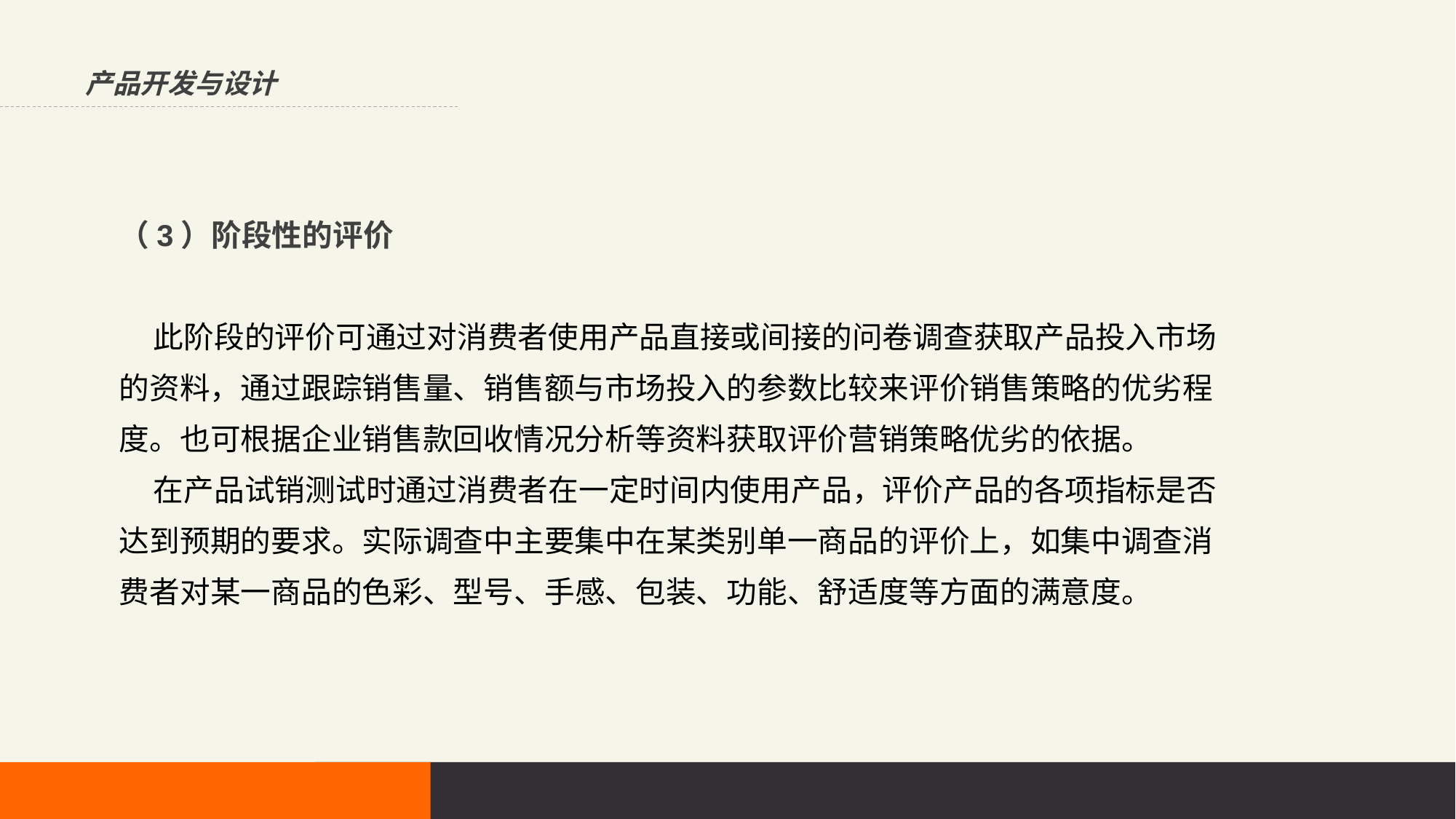

产品开发与设计
（3）阶段性的评价

    此阶段的评价可通过对消费者使用产品直接或间接的问卷调查获取产品投入市场的资料，通过跟踪销售量、销售额与市场投入的参数比较来评价销售策略的优劣程度。也可根据企业销售款回收情况分析等资料获取评价营销策略优劣的依据。
    在产品试销测试时通过消费者在一定时间内使用产品，评价产品的各项指标是否达到预期的要求。实际调查中主要集中在某类别单一商品的评价上，如集中调查消费者对某一商品的色彩、型号、手感、包装、功能、舒适度等方面的满意度。